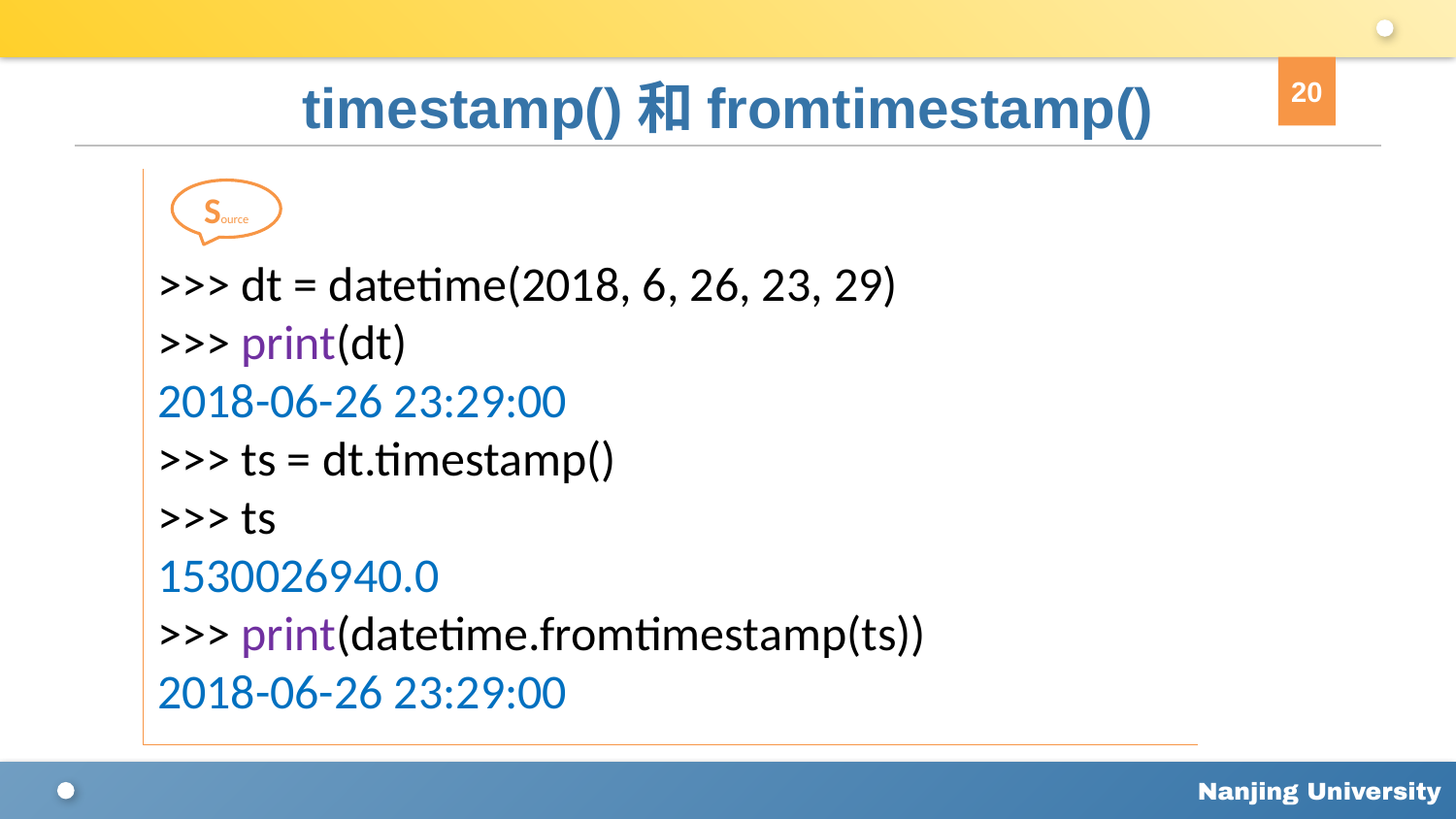

20
# timestamp()和fromtimestamp()

>>> dt = datetime(2018, 6, 26, 23, 29)
>>> print(dt)
2018-06-26 23:29:00
>>> ts = dt.timestamp()
>>> ts
1530026940.0
>>> print(datetime.fromtimestamp(ts))
2018-06-26 23:29:00
Source